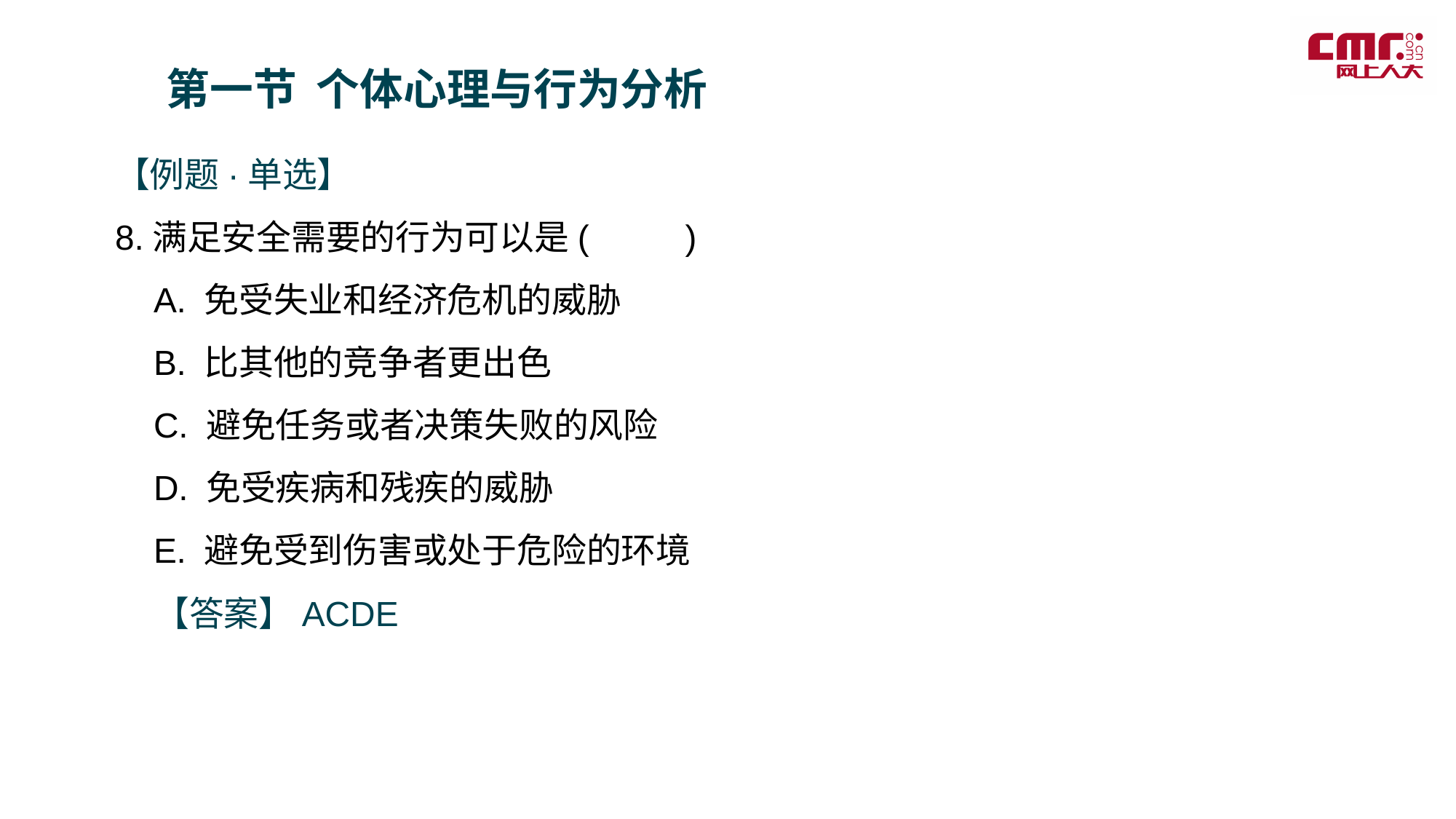

第一节  个体心理与行为分析
【例题·单选】
8.满足安全需要的行为可以是(          )
    A. 免受失业和经济危机的威胁
    B. 比其他的竞争者更出色
    C. 避免任务或者决策失败的风险
    D. 免受疾病和残疾的威胁
    E. 避免受到伤害或处于危险的环境
    【答案】ACDE